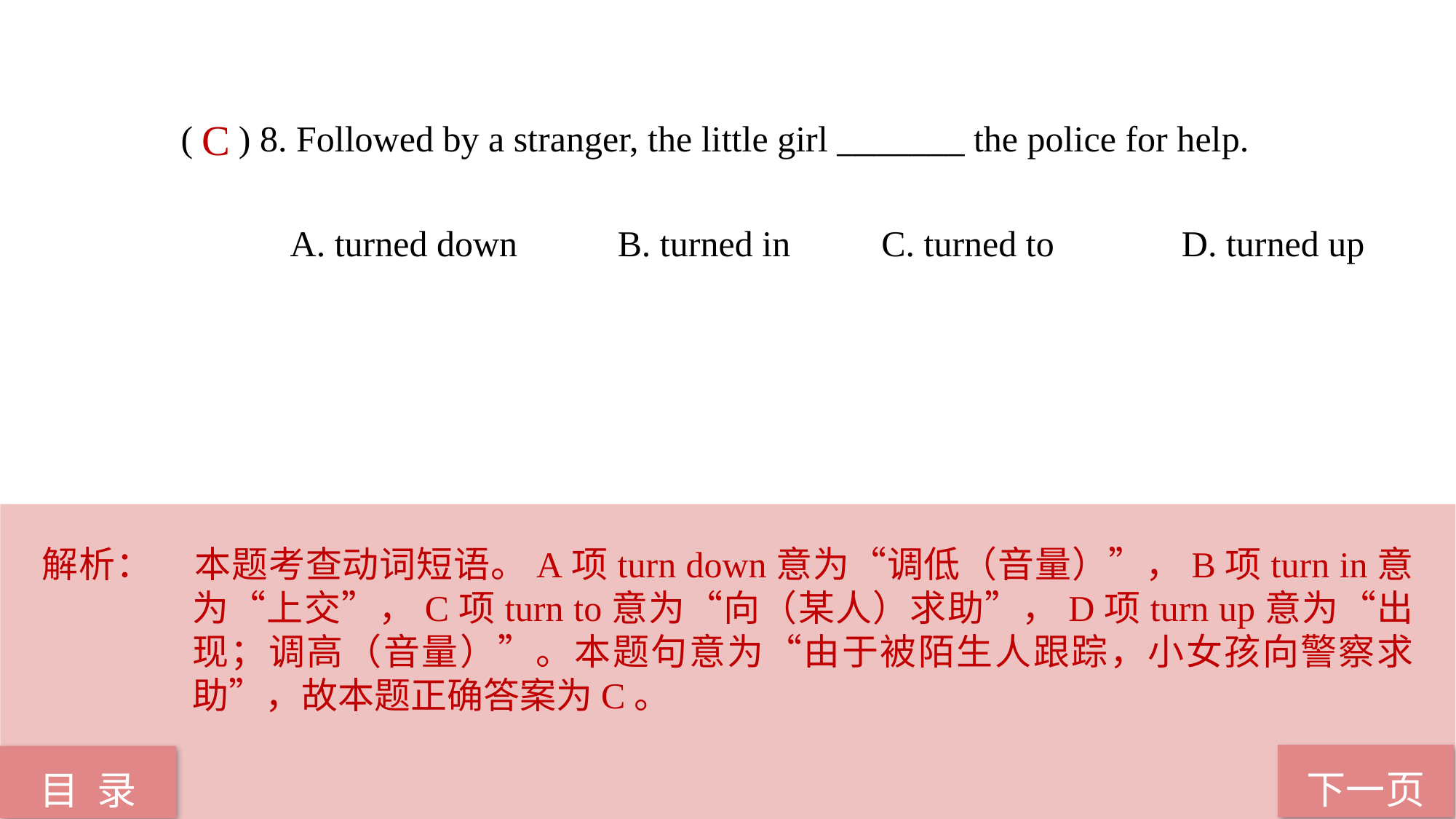

(     ) 8. Followed by a stranger, the little girl _______ the police for help.

            A. turned down           B. turned in          C. turned to              D. turned up
C
解析：	本题考查动词短语。A项turn down意为“调低（音量）”，B项turn in意为“上交”，C项turn to意为“向（某人）求助”，D项turn up意为“出现；调高（音量）”。本题句意为“由于被陌生人跟踪，小女孩向警察求助”，故本题正确答案为C。